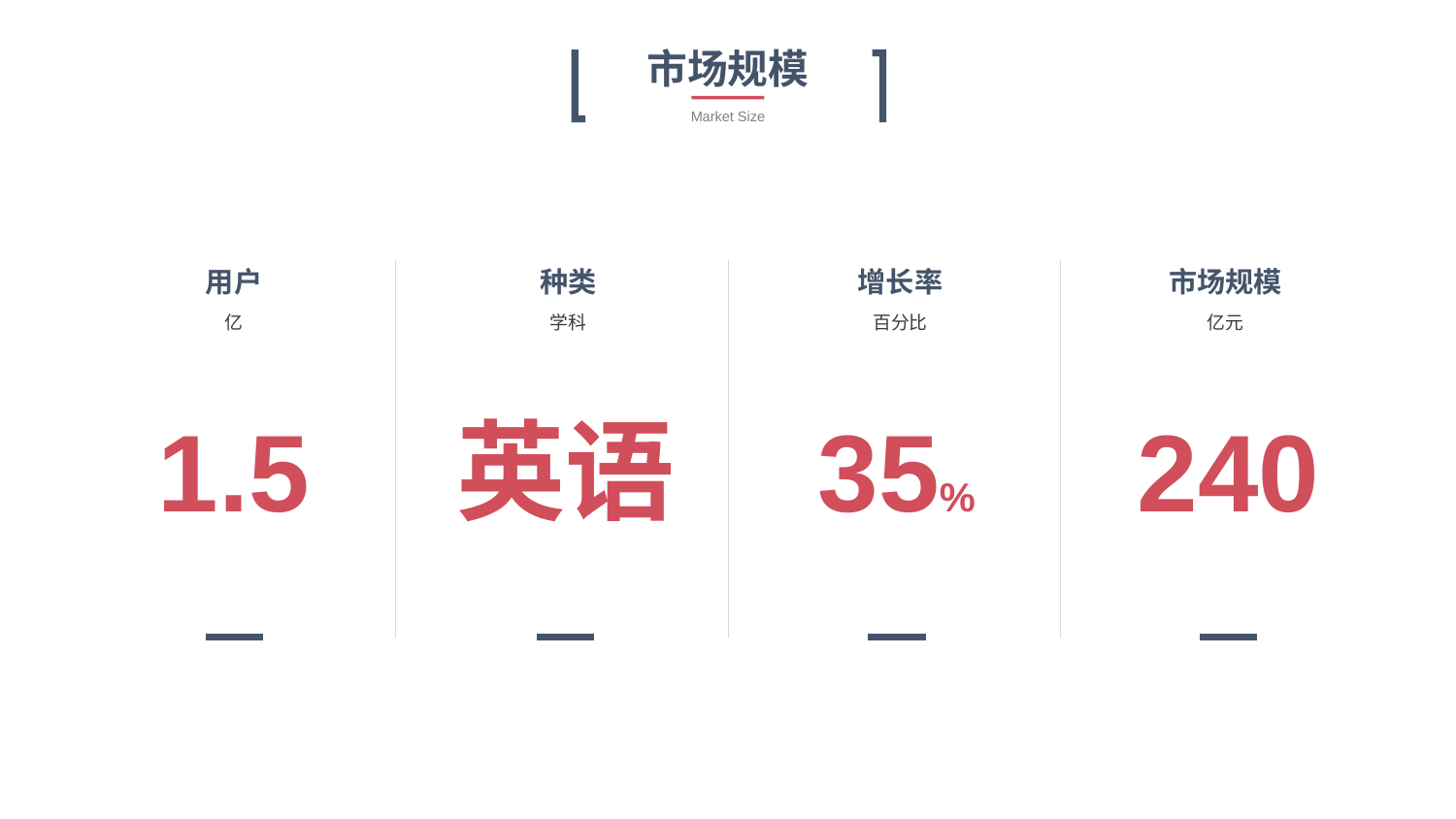

市场规模

Market Size

用户
种类
增长率
市场规模
亿
学科
百分比
亿元
1.5
英语
35%
240